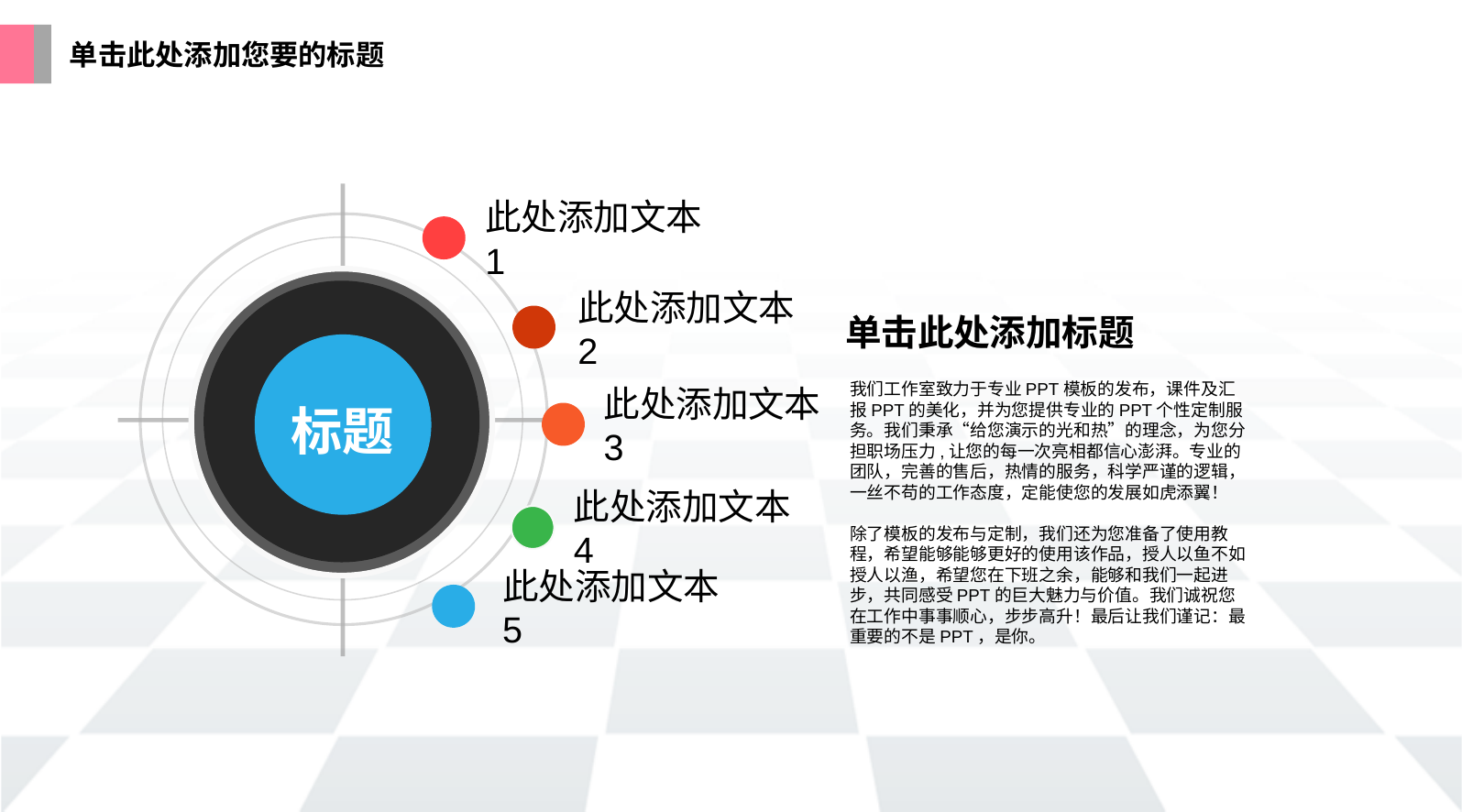

此处添加文本1

此处添加文本2
单击此处添加标题

我们工作室致力于专业PPT模板的发布，课件及汇报PPT的美化，并为您提供专业的PPT个性定制服务。我们秉承“给您演示的光和热”的理念，为您分担职场压力,让您的每一次亮相都信心澎湃。专业的团队，完善的售后，热情的服务，科学严谨的逻辑，一丝不苟的工作态度，定能使您的发展如虎添翼！

除了模板的发布与定制，我们还为您准备了使用教程，希望能够能够更好的使用该作品，授人以鱼不如授人以渔，希望您在下班之余，能够和我们一起进步，共同感受PPT的巨大魅力与价值。我们诚祝您在工作中事事顺心，步步高升！最后让我们谨记：最重要的不是PPT，是你。

标题
此处添加文本3

此处添加文本4

此处添加文本5